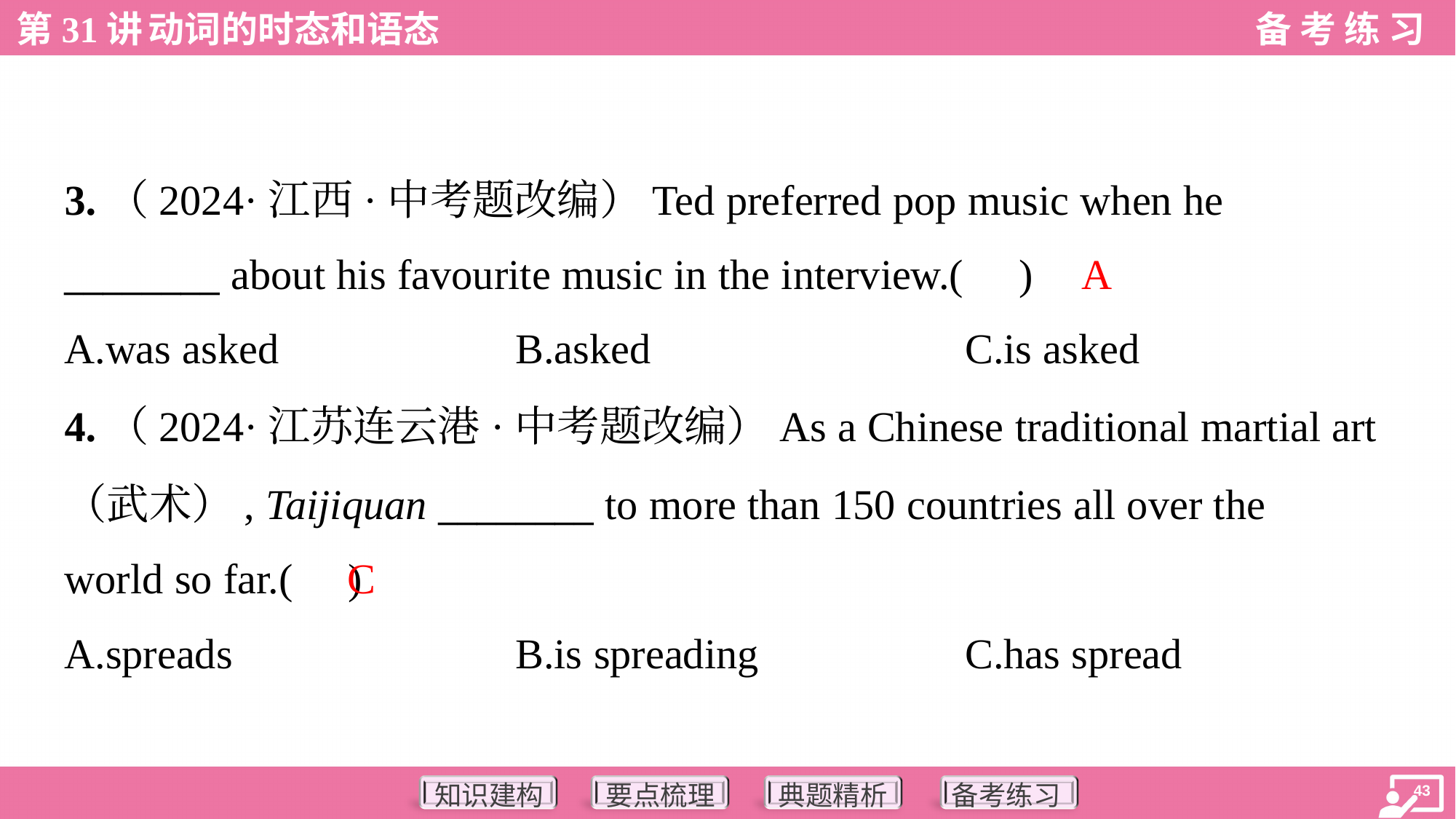

3.（2024·江西·中考题改编）Ted preferred pop music when he
________ about his favourite music in the interview.(     )
A
A.was asked	B.asked	C.is asked
4.（2024·江苏连云港·中考题改编）As a Chinese traditional martial art
（武术）, Taijiquan ________ to more than 150 countries all over the
world so far.(     )
C
A.spreads	B.is spreading	C.has spread